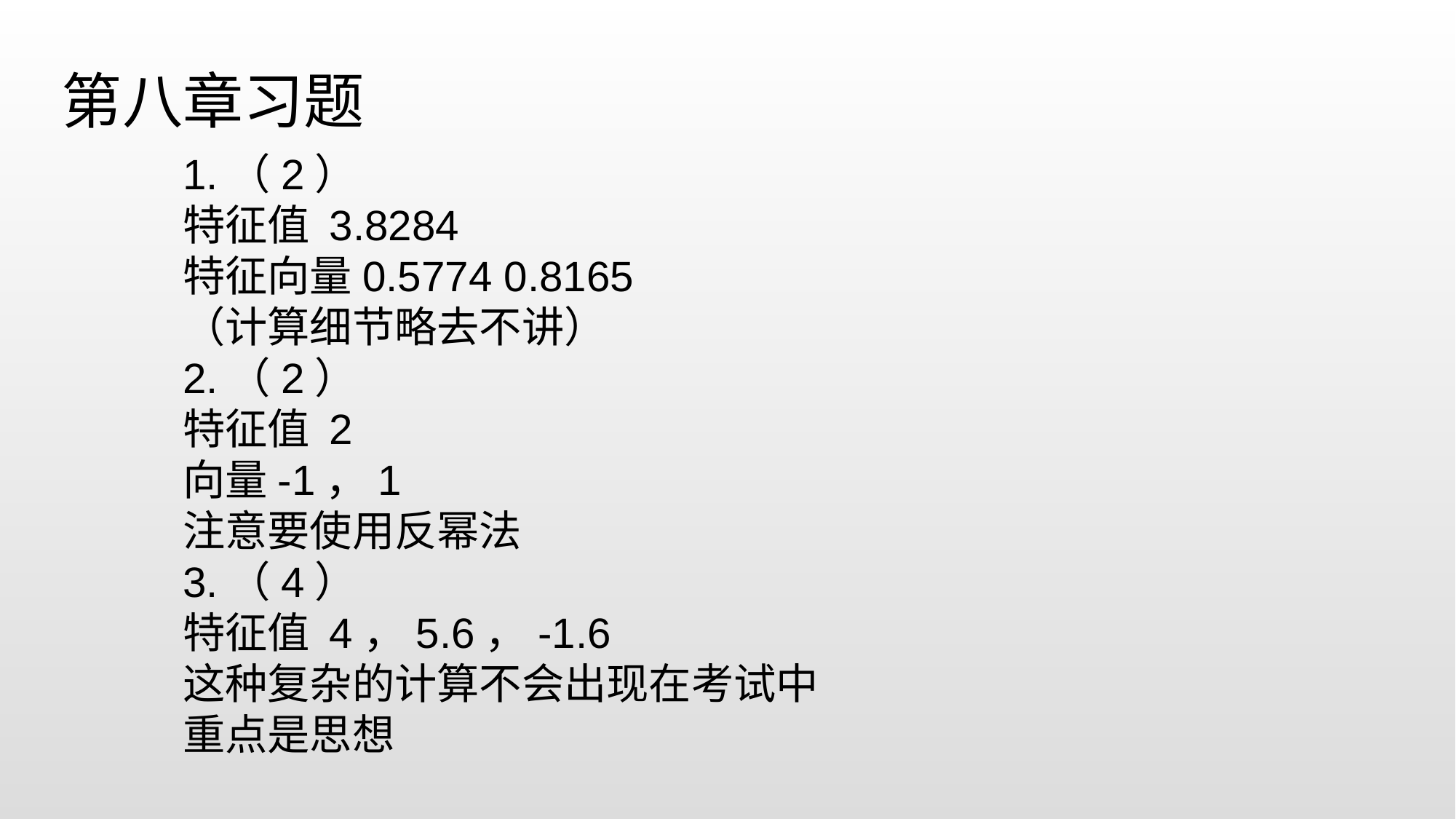

第八章习题
1.（2）
特征值 3.8284
特征向量0.5774 0.8165
（计算细节略去不讲）
2.（2）
特征值 2
向量-1，1
注意要使用反幂法
3.（4）
特征值 4，5.6，-1.6
这种复杂的计算不会出现在考试中
重点是思想